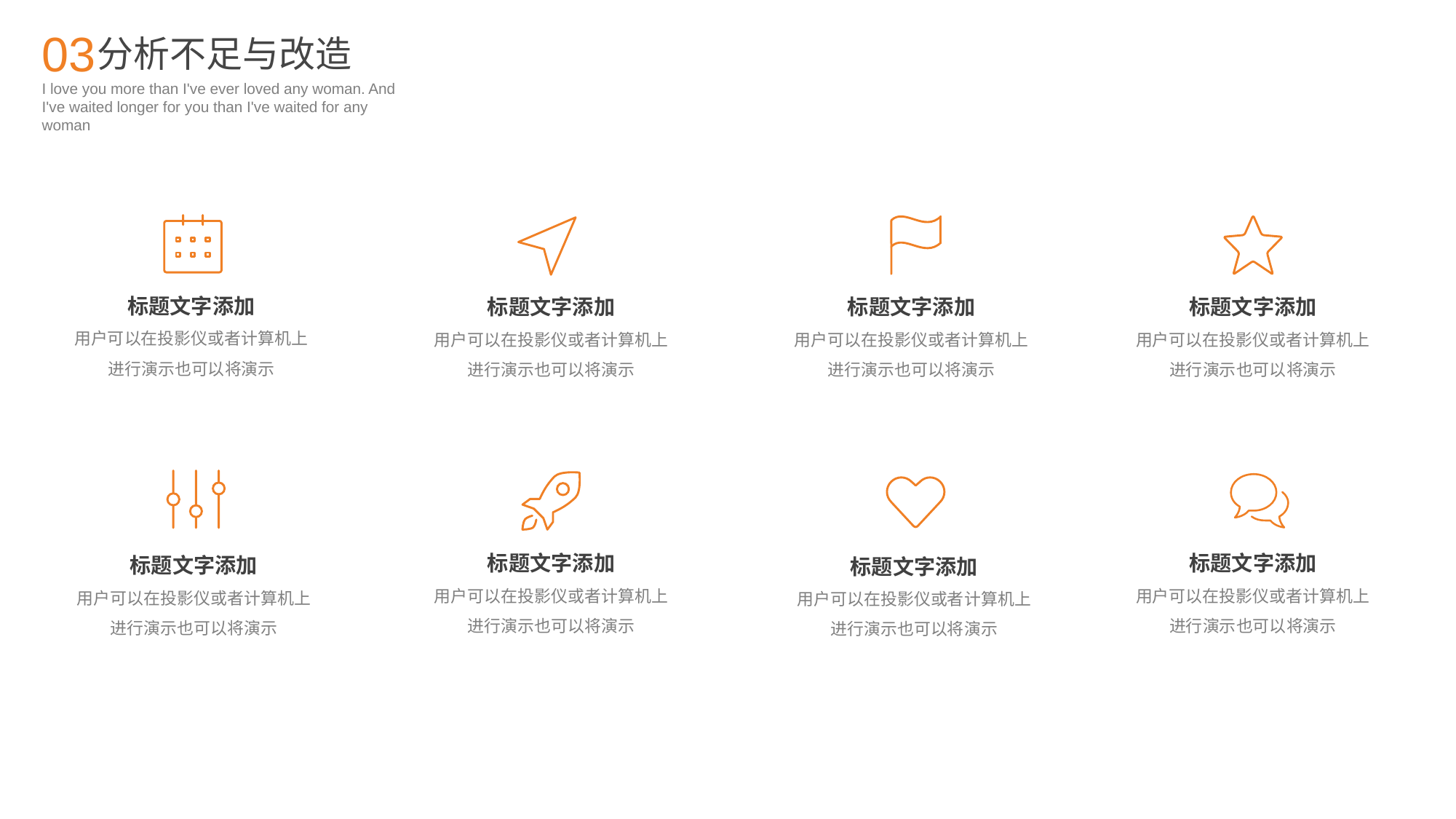

03
分析不足与改造
I love you more than I've ever loved any woman. And I've waited longer for you than I've waited for any woman

标题文字添加
用户可以在投影仪或者计算机上进行演示也可以将演示
标题文字添加
用户可以在投影仪或者计算机上进行演示也可以将演示
标题文字添加
用户可以在投影仪或者计算机上进行演示也可以将演示
标题文字添加
用户可以在投影仪或者计算机上进行演示也可以将演示

标题文字添加
用户可以在投影仪或者计算机上进行演示也可以将演示
标题文字添加
用户可以在投影仪或者计算机上进行演示也可以将演示
标题文字添加
用户可以在投影仪或者计算机上进行演示也可以将演示
标题文字添加
用户可以在投影仪或者计算机上进行演示也可以将演示